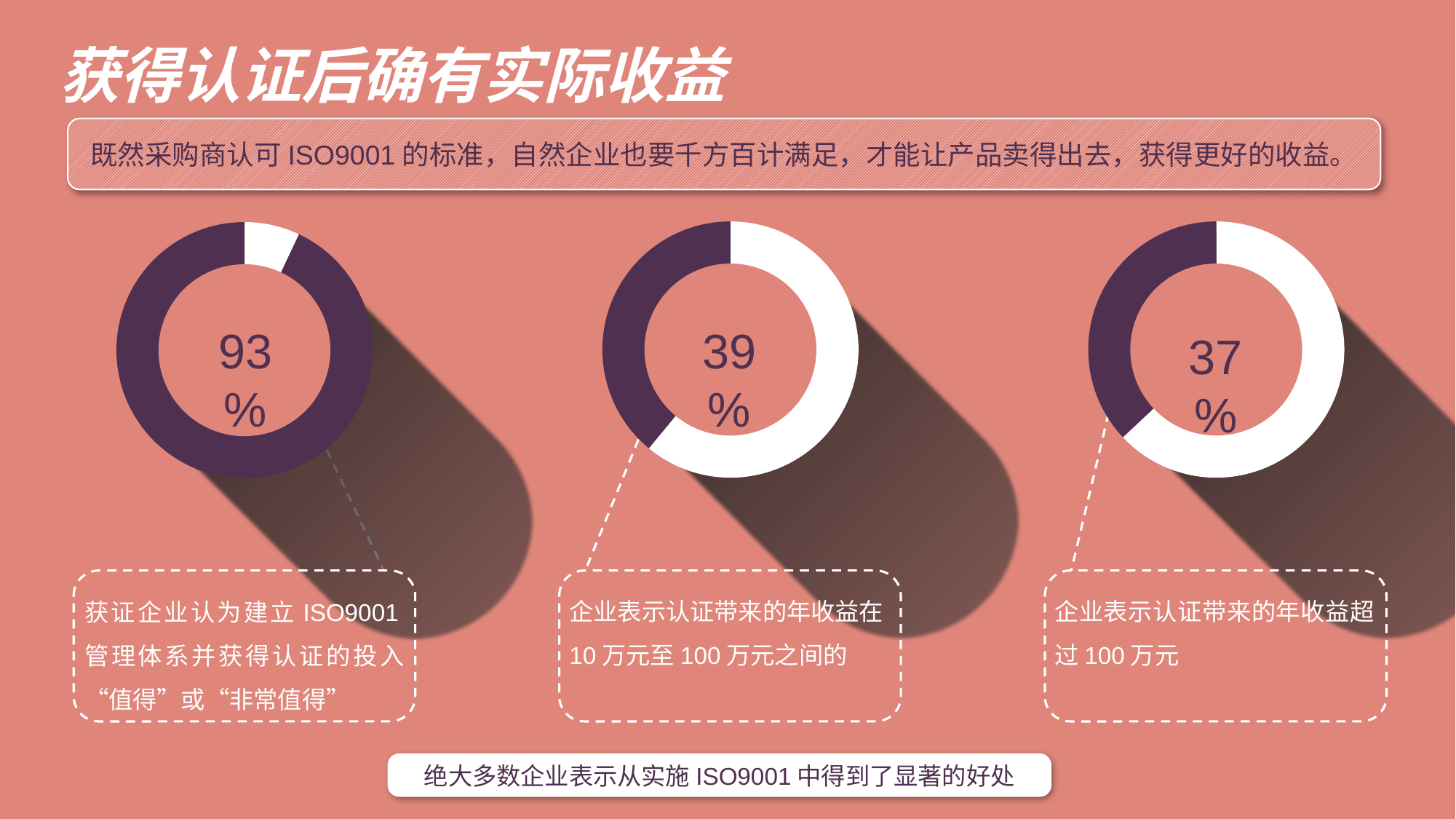

获得认证后确有实际收益

既然采购商认可ISO9001的标准，自然企业也要千方百计满足，才能让产品卖得出去，获得更好的收益。

### Chart

| Category | 销售额 |
|---|---|
| 第一季度 | 61.0 |
| 第二季度 | 39.0 |

### Chart

| Category | 销售额 |
|---|---|
| 第一季度 | 63.0 |
| 第二季度 | 37.0 |

### Chart

| Category | 销售额 |
|---|---|
| 第一季度 | 7.0 |
| 第二季度 | 93.0 |

39%
93%
37%

企业表示认证带来的年收益在10万元至100万元之间的
企业表示认证带来的年收益超过100万元
获证企业认为建立ISO9001管理体系并获得认证的投入“值得”或“非常值得”
绝大多数企业表示从实施ISO9001中得到了显著的好处